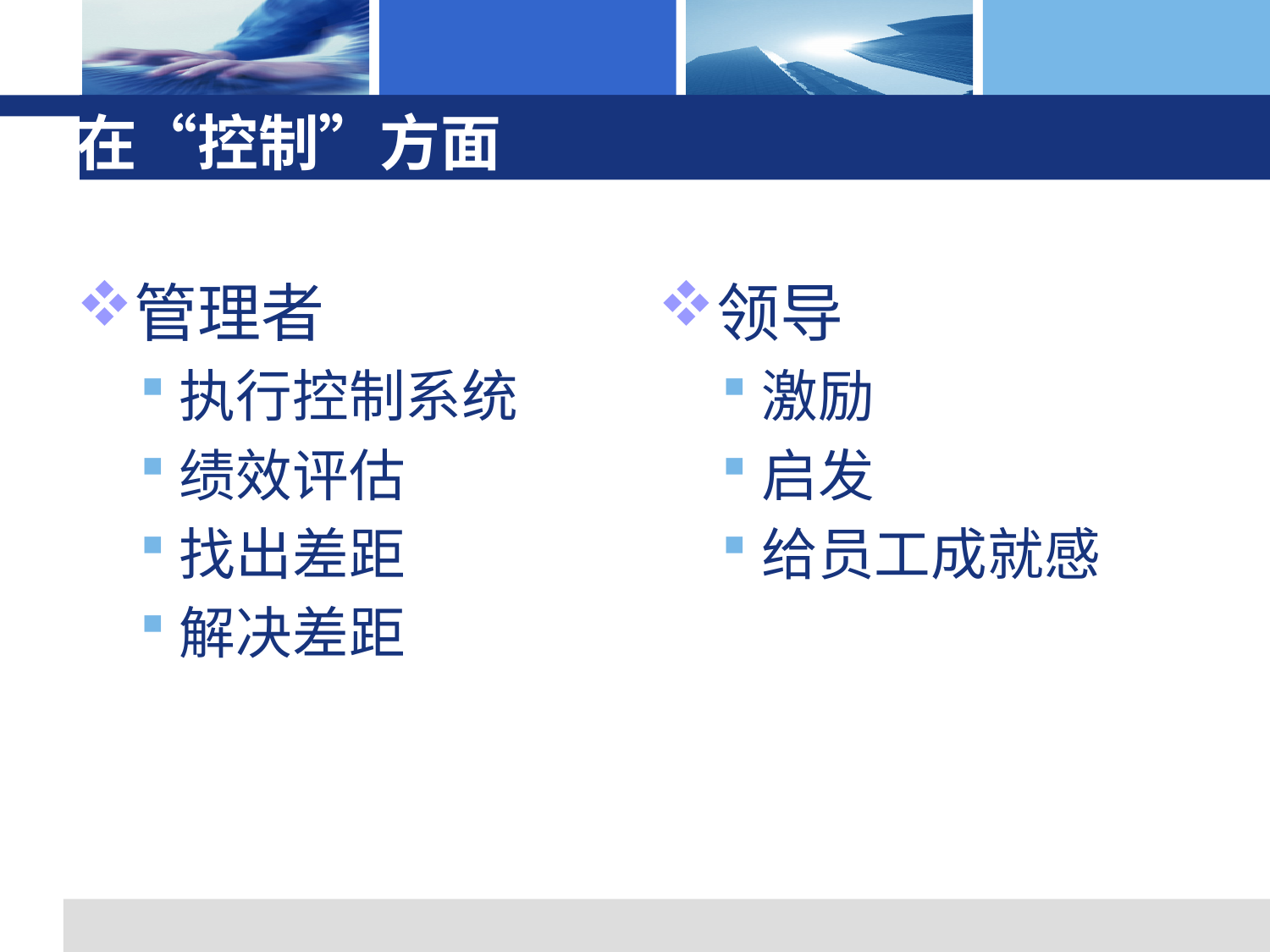

# 在“控制”方面 管理者与领导的区别
管理者
执行控制系统
绩效评估
找出差距
解决差距
领导
激励
启发
给员工成就感